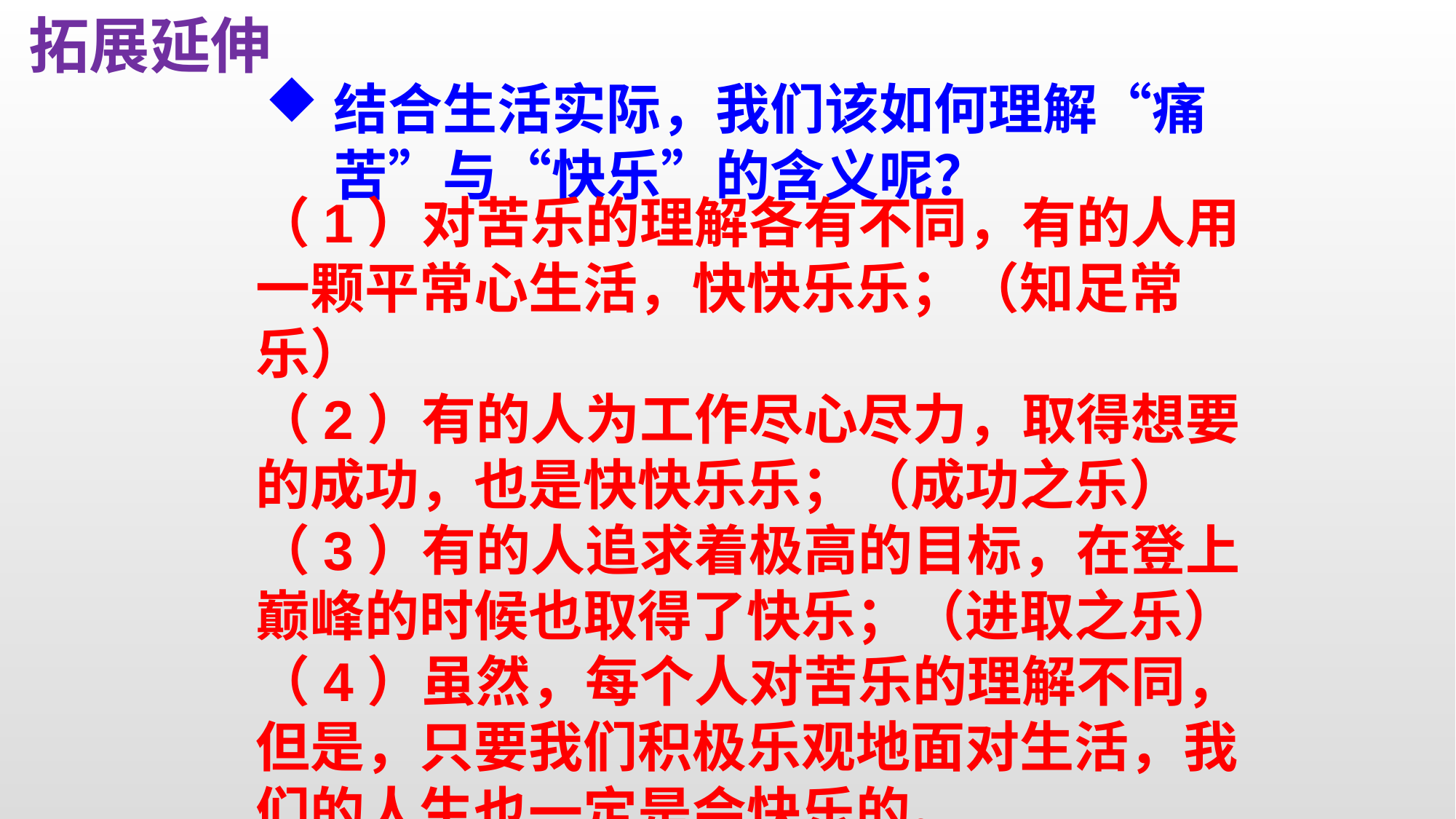

拓展延伸
结合生活实际，我们该如何理解“痛苦”与“快乐”的含义呢？
（1）对苦乐的理解各有不同，有的人用一颗平常心生活，快快乐乐；（知足常乐）
（2）有的人为工作尽心尽力，取得想要的成功，也是快快乐乐；（成功之乐）
（3）有的人追求着极高的目标，在登上巅峰的时候也取得了快乐；（进取之乐）
（4）虽然，每个人对苦乐的理解不同，但是，只要我们积极乐观地面对生活，我们的人生也一定是会快乐的。